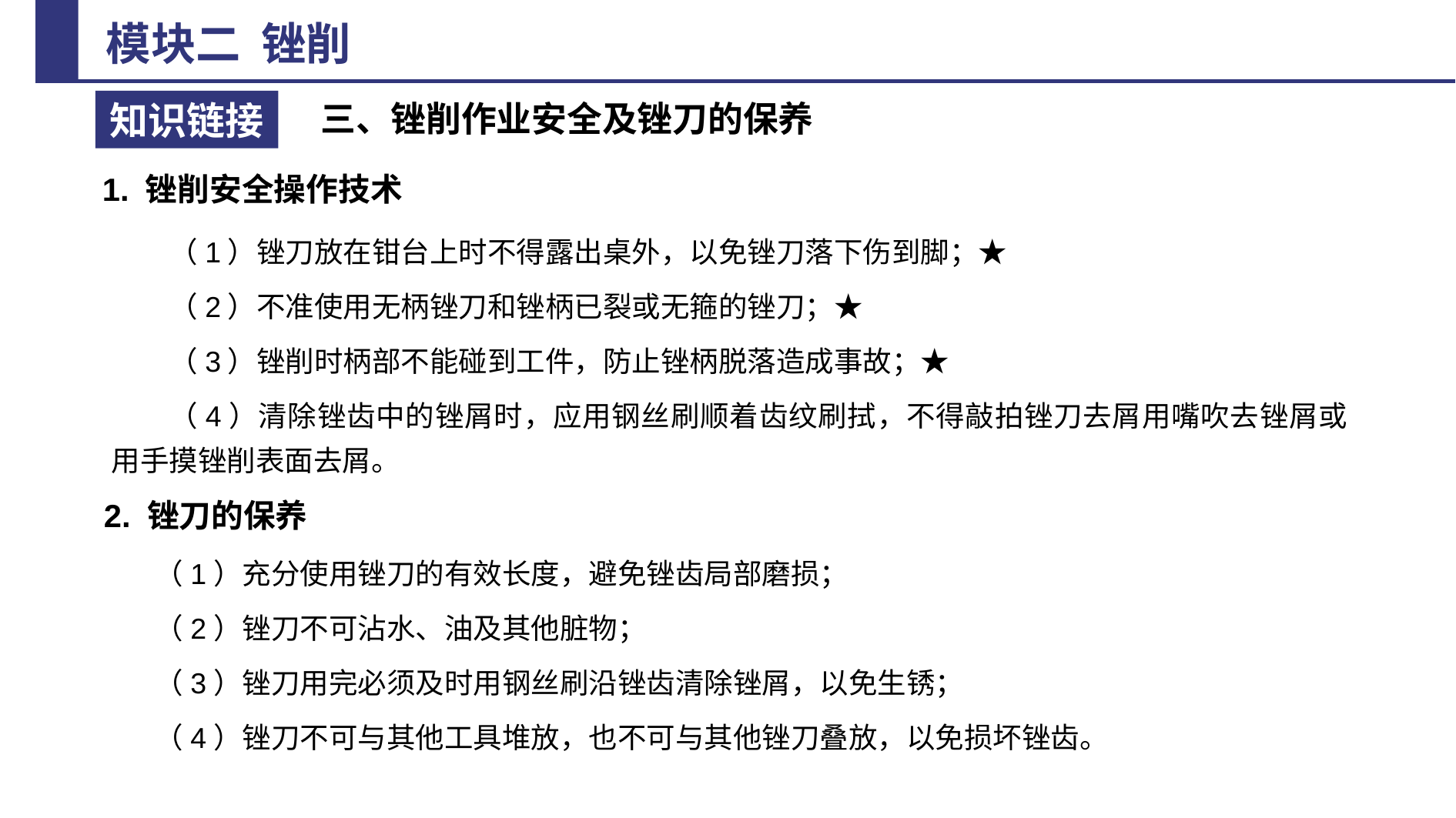

三、锉削作业安全及锉刀的保养
1. 锉削安全操作技术
（1）锉刀放在钳台上时不得露出桌外，以免锉刀落下伤到脚；★
（2）不准使用无柄锉刀和锉柄已裂或无箍的锉刀；★
（3）锉削时柄部不能碰到工件，防止锉柄脱落造成事故；★
（4）清除锉齿中的锉屑时，应用钢丝刷顺着齿纹刷拭，不得敲拍锉刀去屑用嘴吹去锉屑或用手摸锉削表面去屑。
2. 锉刀的保养
（1）充分使用锉刀的有效长度，避免锉齿局部磨损；
（2）锉刀不可沾水、油及其他脏物；
（3）锉刀用完必须及时用钢丝刷沿锉齿清除锉屑，以免生锈；
（4）锉刀不可与其他工具堆放，也不可与其他锉刀叠放，以免损坏锉齿。